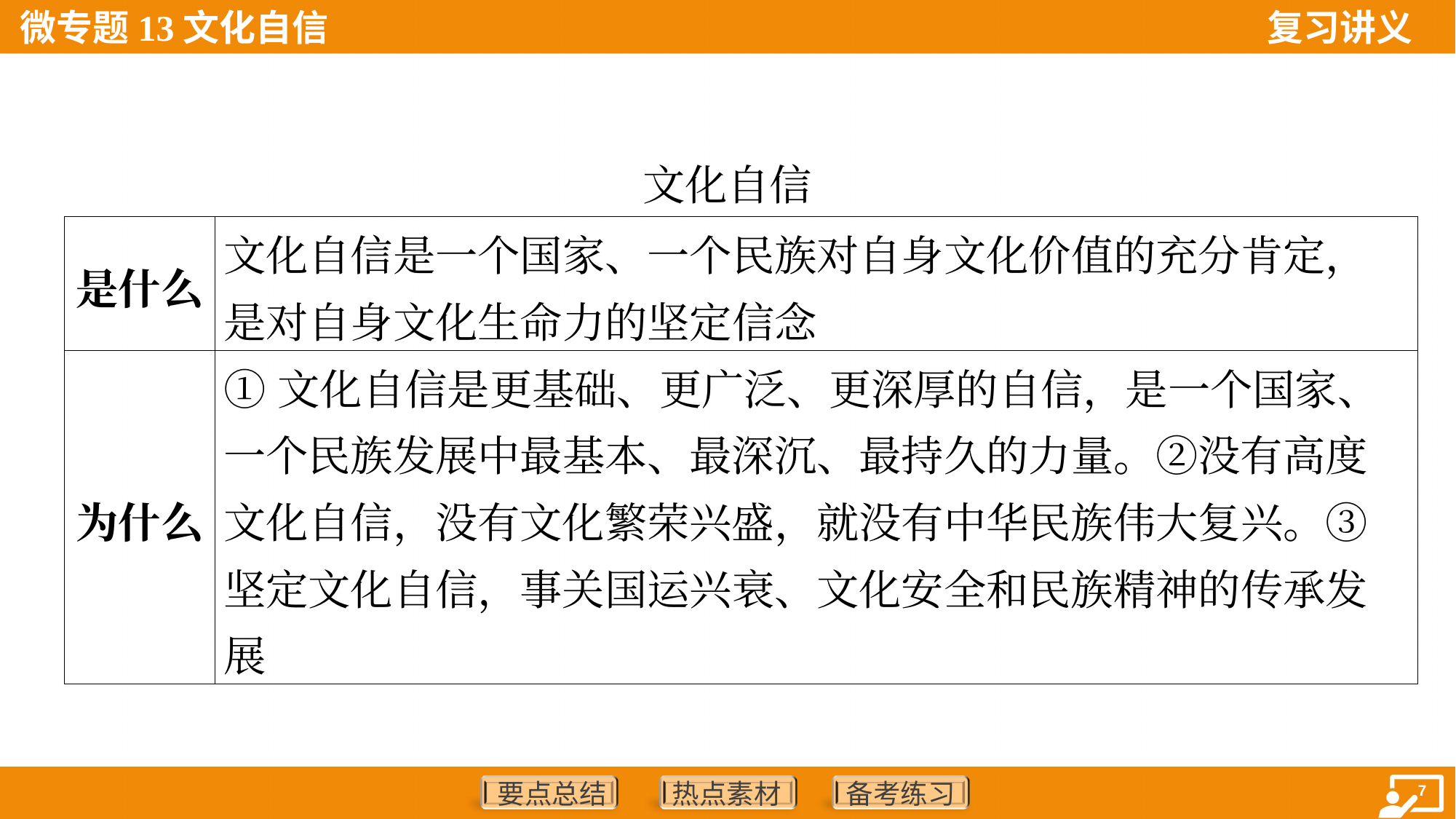

文化自信
| 是什么 | 文化自信是一个国家、一个民族对自身文化价值的充分肯定，是对自身文化生命力的坚定信念 |
| --- | --- |
| 为什么 | ①文化自信是更基础、更广泛、更深厚的自信，是一个国家、一个民族发展中最基本、最深沉、最持久的力量。②没有高度文化自信，没有文化繁荣兴盛，就没有中华民族伟大复兴。③坚定文化自信，事关国运兴衰、文化安全和民族精神的传承发展 |